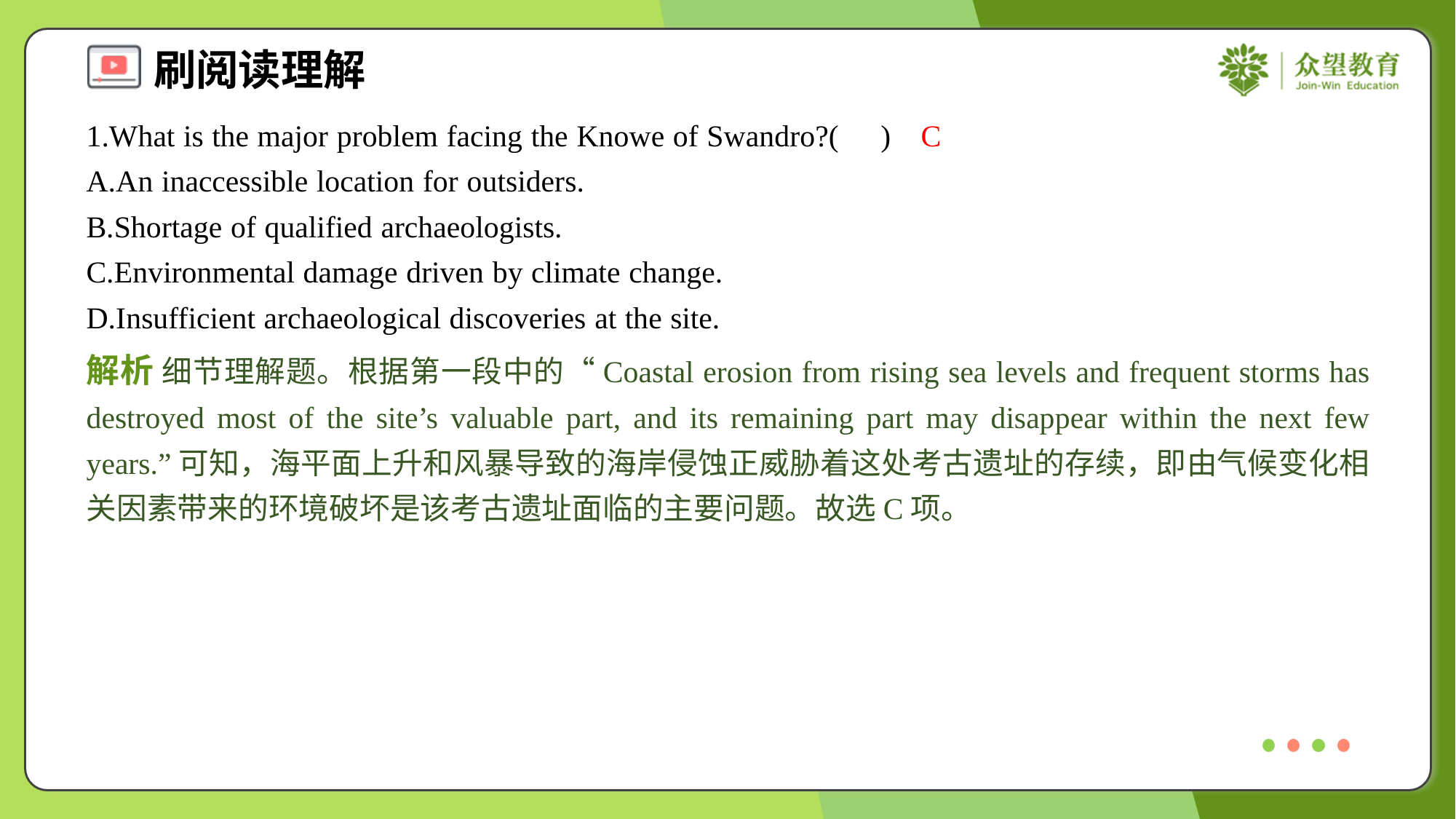

1.What is the major problem facing the Knowe of Swandro?(     )
C
A.An inaccessible location for outsiders.
B.Shortage of qualified archaeologists.
C.Environmental damage driven by climate change.
D.Insufficient archaeological discoveries at the site.
解析 细节理解题。根据第一段中的“Coastal erosion from rising sea levels and frequent storms has destroyed most of the site’s valuable part, and its remaining part may disappear within the next few years.”可知，海平面上升和风暴导致的海岸侵蚀正威胁着这处考古遗址的存续，即由气候变化相关因素带来的环境破坏是该考古遗址面临的主要问题。故选C项。